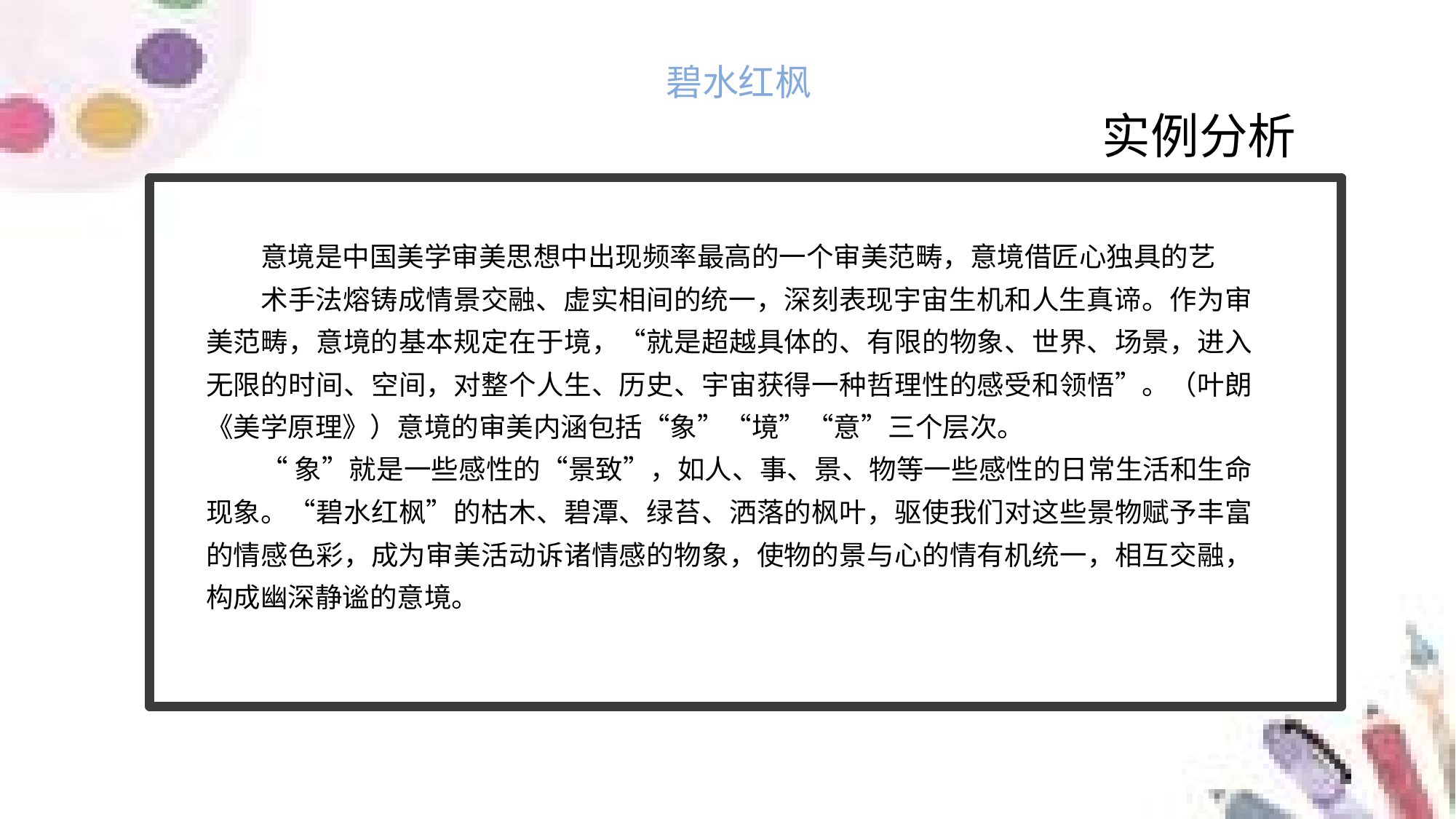

碧水红枫
实例分析

意境是中国美学审美思想中出现频率最高的一个审美范畴，意境借匠心独具的艺
术手法熔铸成情景交融、虚实相间的统一，深刻表现宇宙生机和人生真谛。作为审美范畴，意境的基本规定在于境，“就是超越具体的、有限的物象、世界、场景，进入无限的时间、空间，对整个人生、历史、宇宙获得一种哲理性的感受和领悟”。（叶朗《美学原理》）意境的审美内涵包括“象”“境”“意”三个层次。
“象”就是一些感性的“景致”，如人、事、景、物等一些感性的日常生活和生命现象。“碧水红枫”的枯木、碧潭、绿苔、洒落的枫叶，驱使我们对这些景物赋予丰富的情感色彩，成为审美活动诉诸情感的物象，使物的景与心的情有机统一，相互交融，构成幽深静谧的意境。